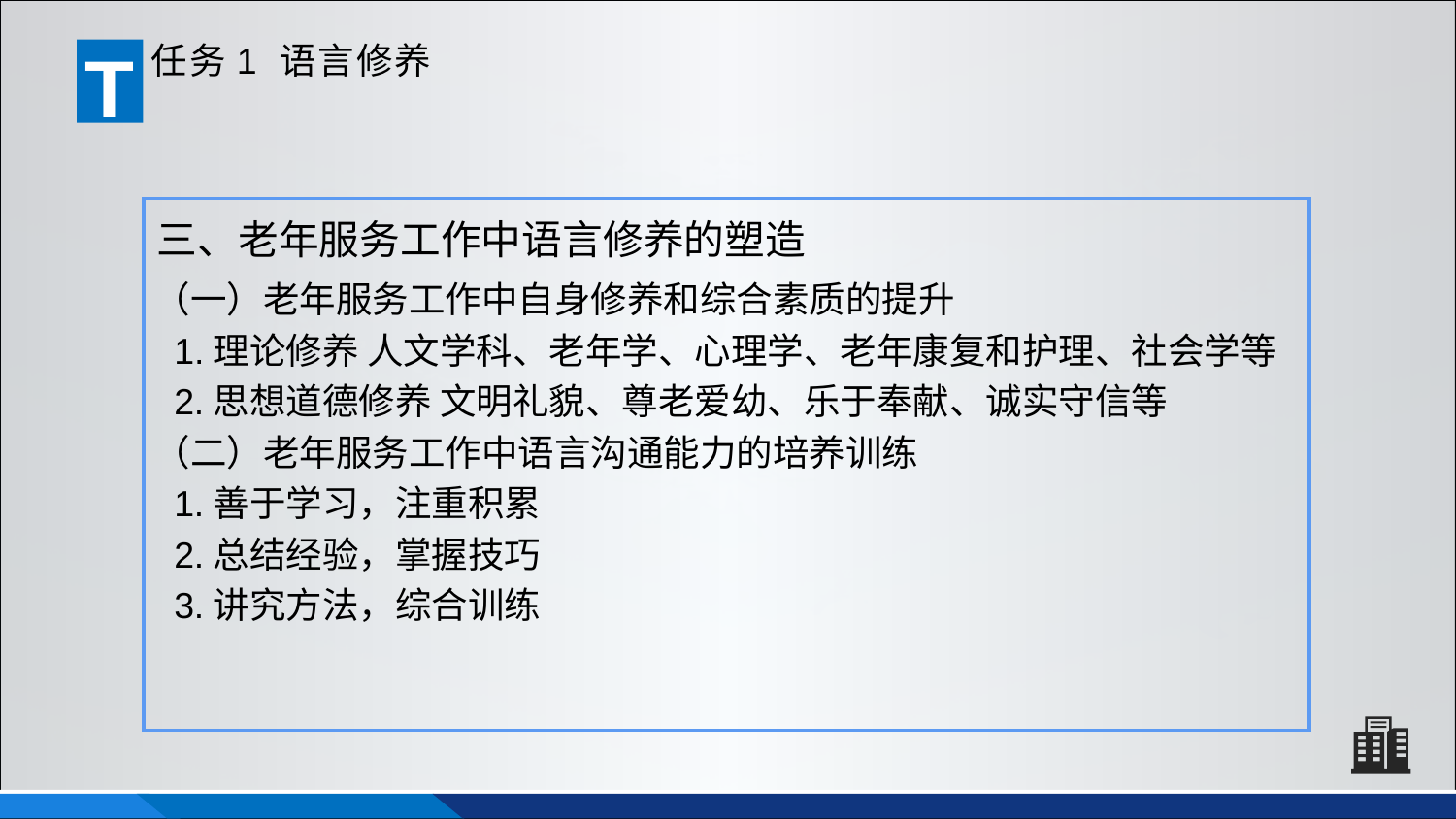

T
任务1 语言修养

三、老年服务工作中语言修养的塑造
（一）老年服务工作中自身修养和综合素质的提升
  1.理论修养 人文学科、老年学、心理学、老年康复和护理、社会学等
  2.思想道德修养 文明礼貌、尊老爱幼、乐于奉献、诚实守信等
（二）老年服务工作中语言沟通能力的培养训练
  1.善于学习，注重积累
  2.总结经验，掌握技巧
  3.讲究方法，综合训练